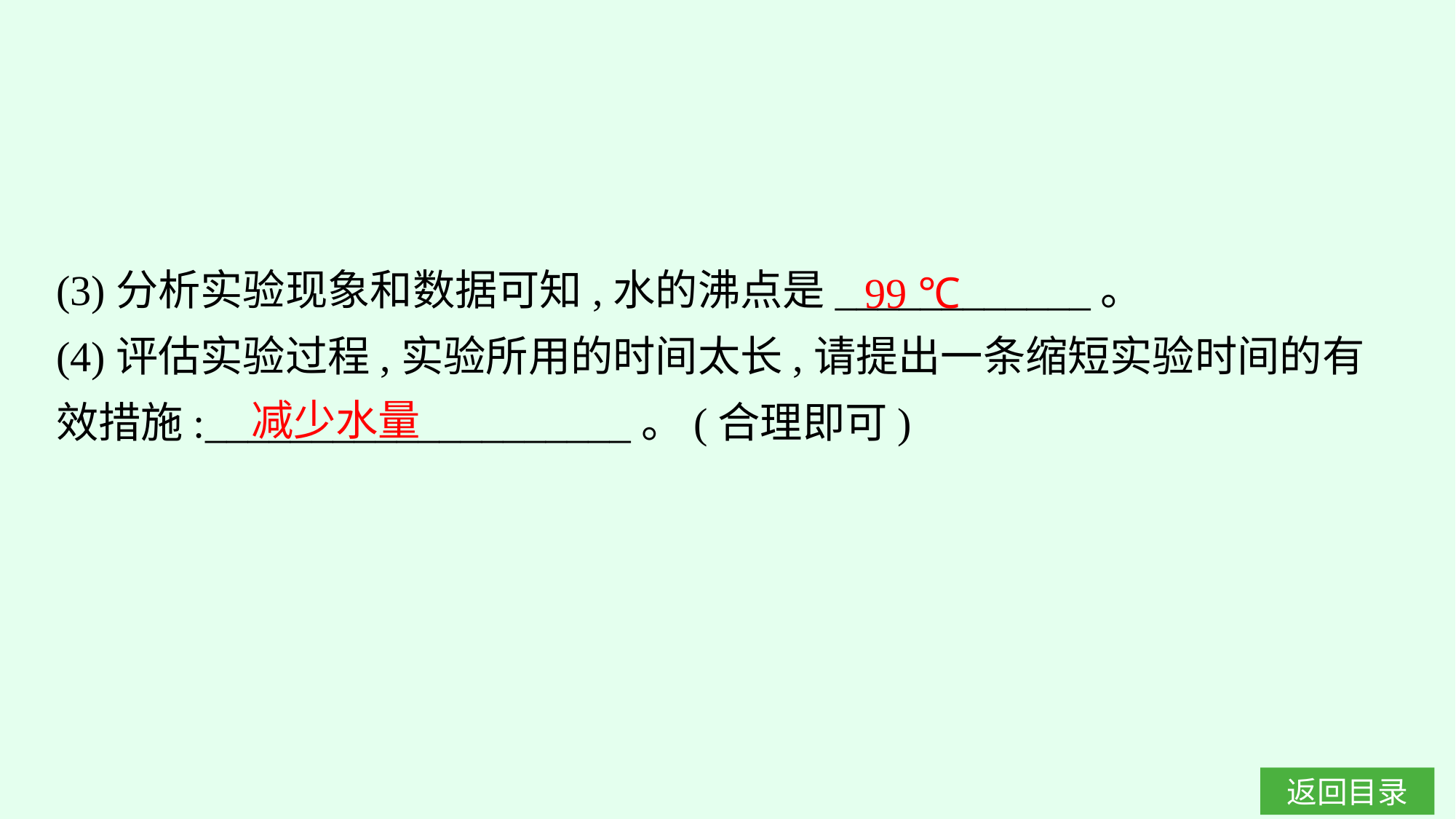

(3)分析实验现象和数据可知,水的沸点是____________。
(4)评估实验过程,实验所用的时间太长,请提出一条缩短实验时间的有效措施:____________________。(合理即可)
99 ℃
减少水量